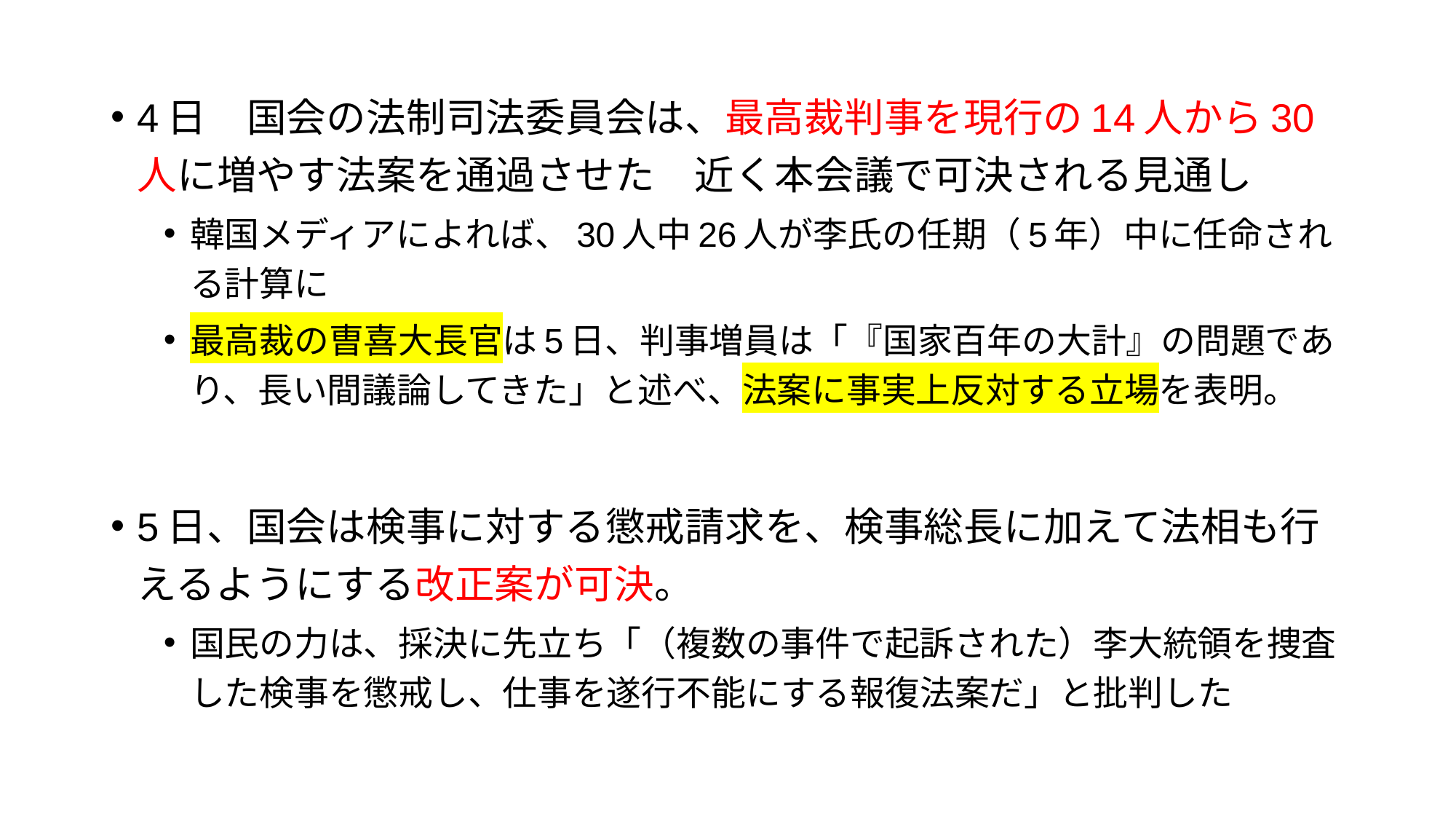

4日　国会の法制司法委員会は、最高裁判事を現行の14人から30人に増やす法案を通過させた　近く本会議で可決される見通し
韓国メディアによれば、30人中26人が李氏の任期（5年）中に任命される計算に
最高裁の曺喜大長官は5日、判事増員は「『国家百年の大計』の問題であり、長い間議論してきた」と述べ、法案に事実上反対する立場を表明。

5日、国会は検事に対する懲戒請求を、検事総長に加えて法相も行えるようにする改正案が可決。
国民の力は、採決に先立ち「（複数の事件で起訴された）李大統領を捜査した検事を懲戒し、仕事を遂行不能にする報復法案だ」と批判した